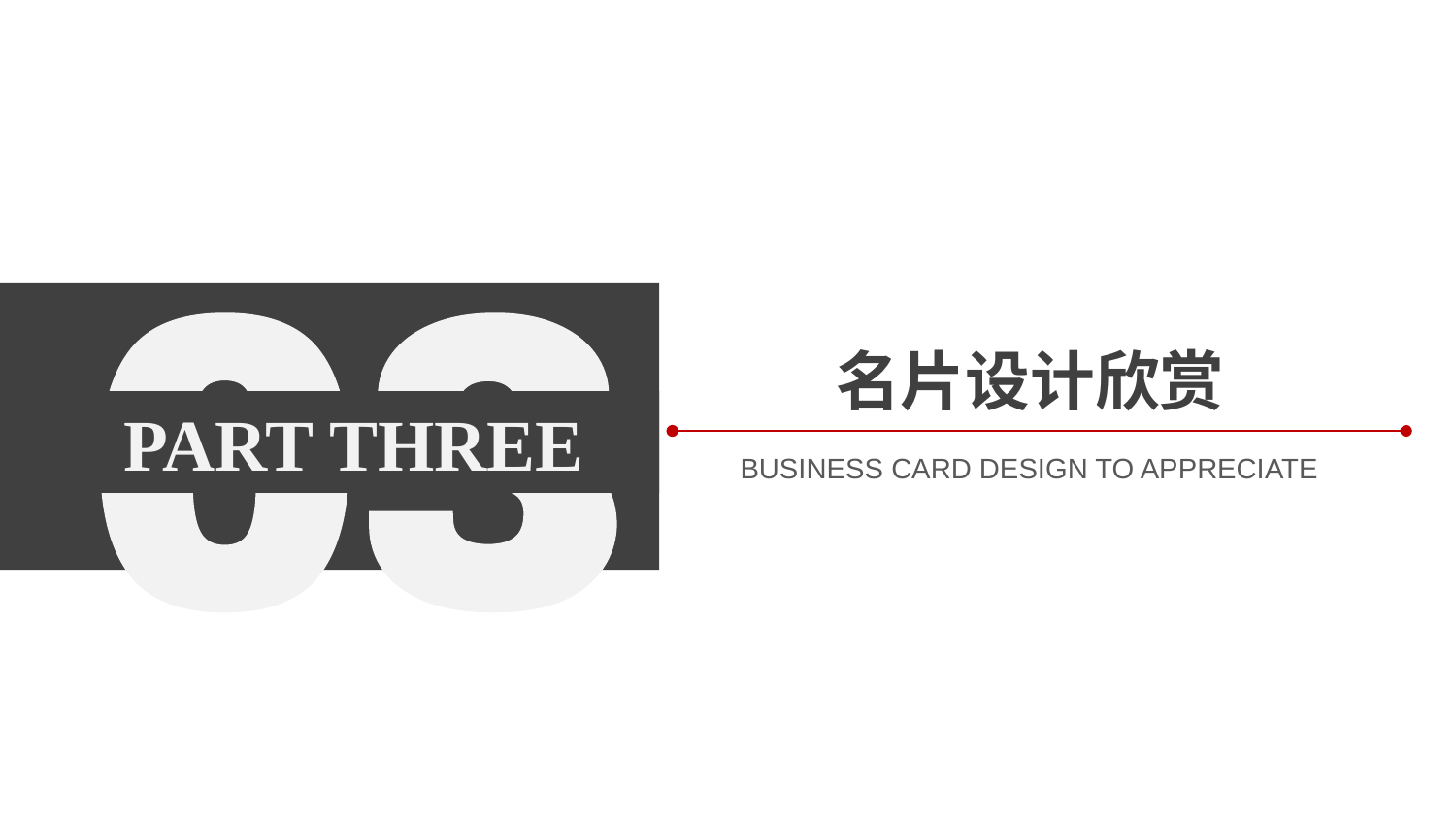

03
      PART THREE

名片设计欣赏
BUSINESS CARD DESIGN TO APPRECIATE